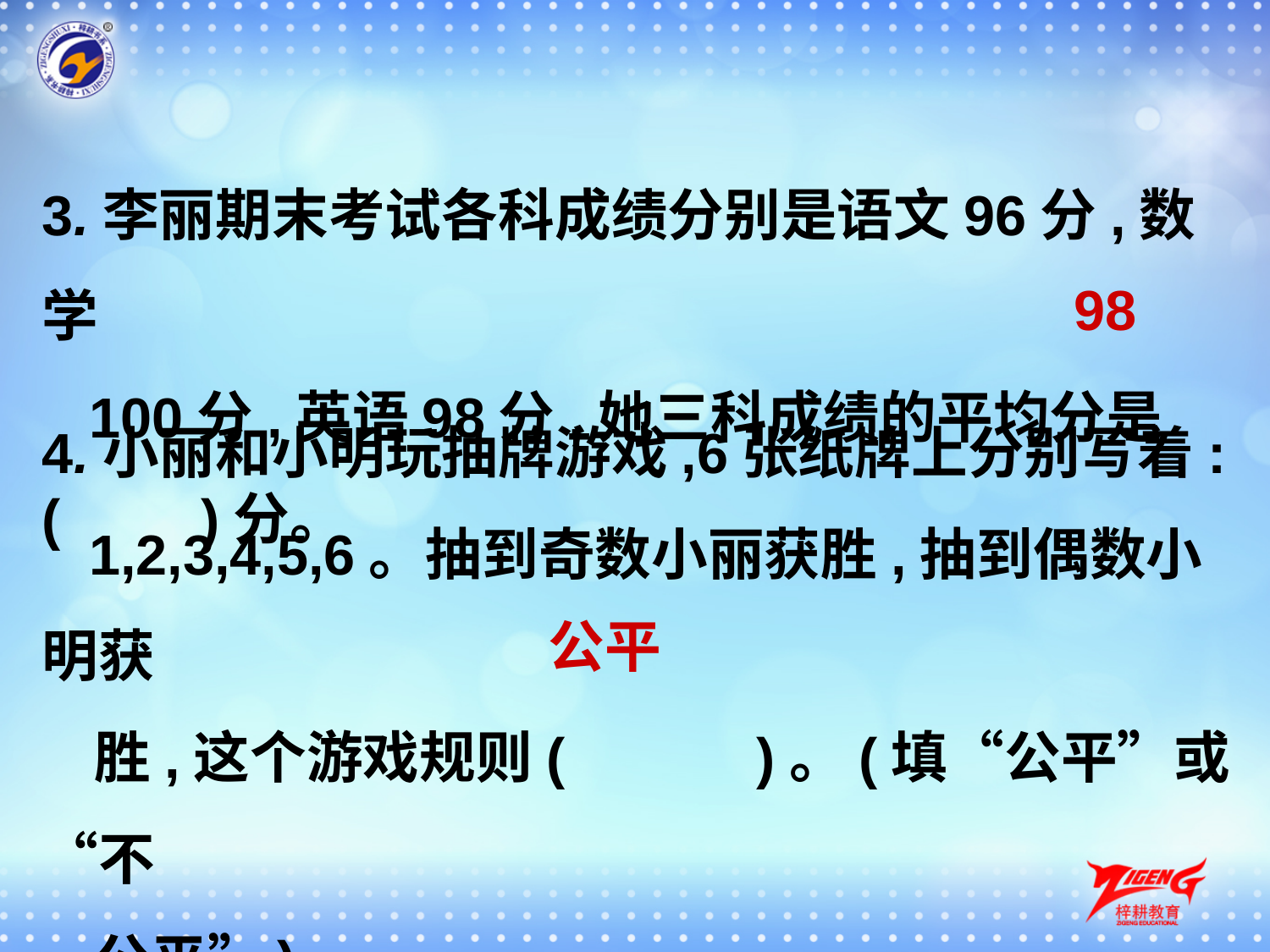

3.李丽期末考试各科成绩分别是语文96分,数学
   100分,英语98分,她三科成绩的平均分是(　　)分。
98
4.小丽和小明玩抽牌游戏,6张纸牌上分别写着:
   1,2,3,4,5,6。抽到奇数小丽获胜,抽到偶数小明获
   胜,这个游戏规则(　    　)。(填“公平”或“不
   公平”)
公平